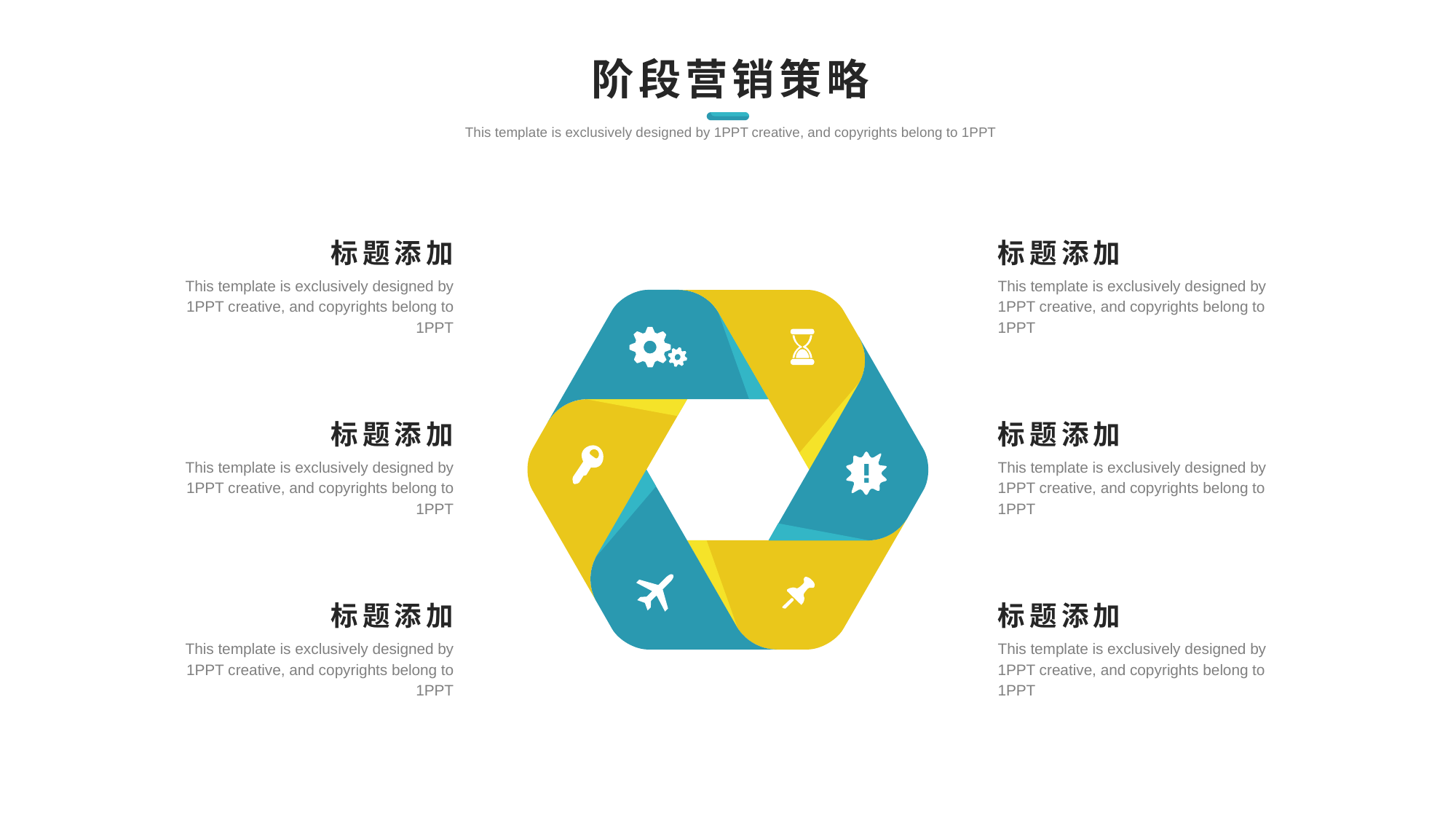

阶段营销策略

This template is exclusively designed by 1PPT creative, and copyrights belong to 1PPT
标题添加
This template is exclusively designed by 1PPT creative, and copyrights belong to 1PPT
标题添加
This template is exclusively designed by 1PPT creative, and copyrights belong to 1PPT

标题添加
This template is exclusively designed by 1PPT creative, and copyrights belong to 1PPT
标题添加
This template is exclusively designed by 1PPT creative, and copyrights belong to 1PPT
标题添加
This template is exclusively designed by 1PPT creative, and copyrights belong to 1PPT
标题添加
This template is exclusively designed by 1PPT creative, and copyrights belong to 1PPT